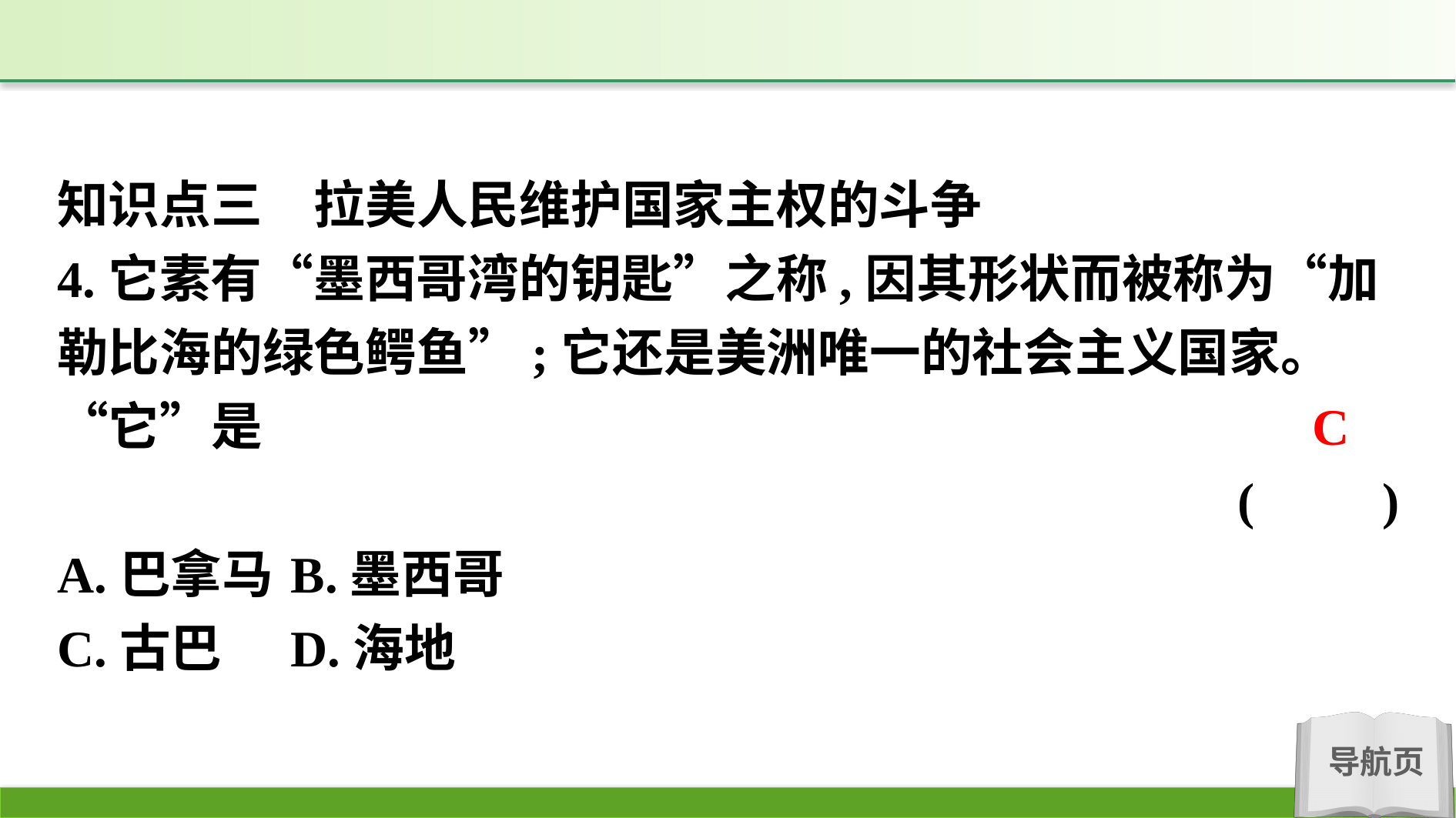

知识点三　拉美人民维护国家主权的斗争
4.它素有“墨西哥湾的钥匙”之称,因其形状而被称为“加勒比海的绿色鳄鱼”;它还是美洲唯一的社会主义国家。“它”是
(　　)
A.巴拿马	B.墨西哥
C.古巴	D.海地
C